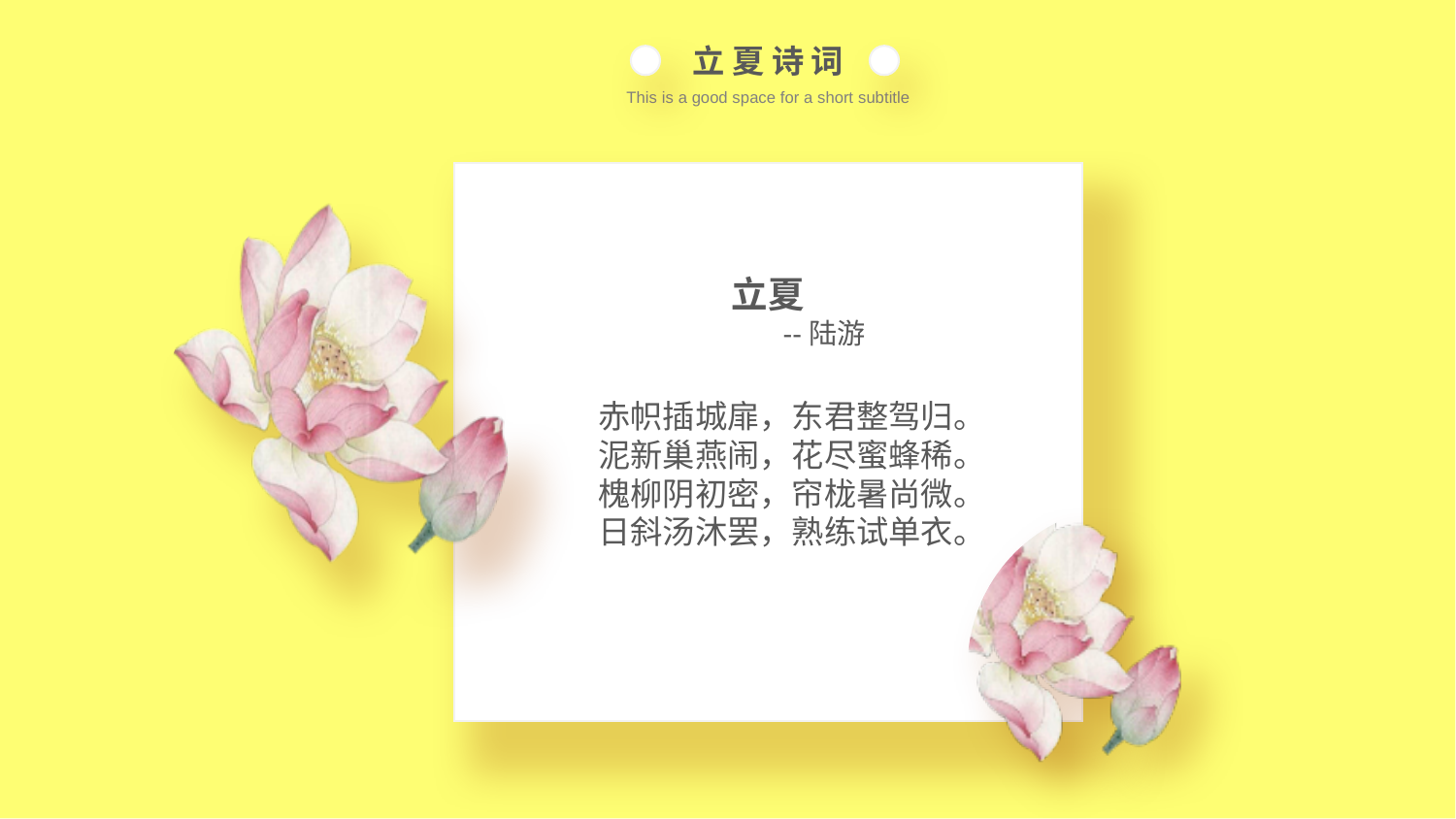

立 夏 诗 词

This is a good space for a short subtitle

立夏
              --陆游
赤帜插城扉，东君整驾归。
泥新巢燕闹，花尽蜜蜂稀。
槐柳阴初密，帘栊暑尚微。
日斜汤沐罢，熟练试单衣。